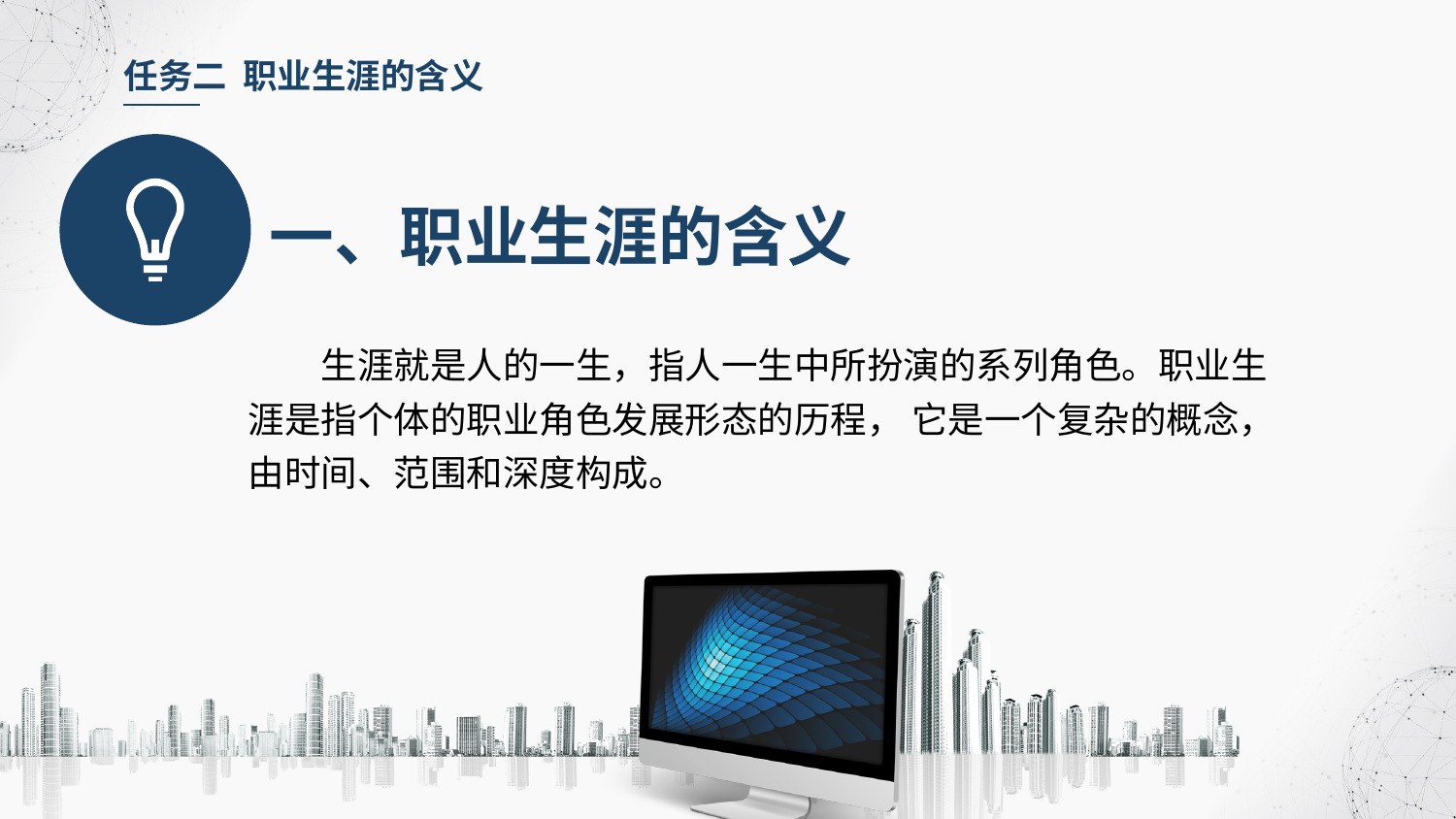

任务二  职业生涯的含义

一、职业生涯的含义
生涯就是人的一生，指人一生中所扮演的系列角色。职业生涯是指个体的职业角色发展形态的历程， 它是一个复杂的概念，由时间、范围和深度构成。